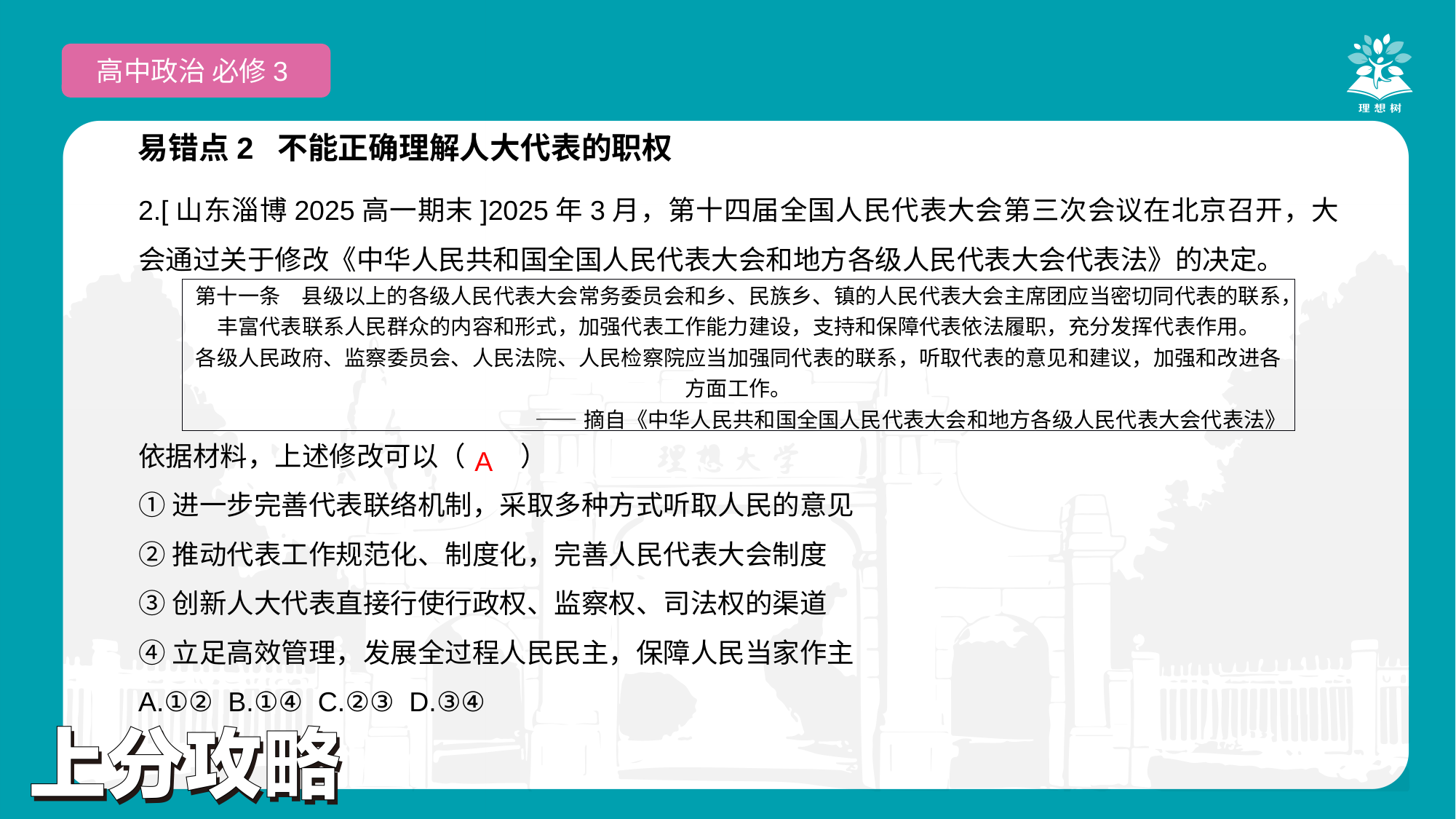

高中政治 必修3
易错点2  不能正确理解人大代表的职权
2.[山东淄博2025高一期末]2025年3月，第十四届全国人民代表大会第三次会议在北京召开，大会通过关于修改《中华人民共和国全国人民代表大会和地方各级人民代表大会代表法》的决定。

依据材料，上述修改可以（　　）
①进一步完善代表联络机制，采取多种方式听取人民的意见
②推动代表工作规范化、制度化，完善人民代表大会制度
③创新人大代表直接行使行政权、监察权、司法权的渠道
④立足高效管理，发展全过程人民民主，保障人民当家作主
A.①②  B.①④  C.②③  D.③④
| 第十一条　县级以上的各级人民代表大会常务委员会和乡、民族乡、镇的人民代表大会主席团应当密切同代表的联系，丰富代表联系人民群众的内容和形式，加强代表工作能力建设，支持和保障代表依法履职，充分发挥代表作用。 各级人民政府、监察委员会、人民法院、人民检察院应当加强同代表的联系，听取代表的意见和建议，加强和改进各方面工作。 ——摘自《中华人民共和国全国人民代表大会和地方各级人民代表大会代表法》 |
| --- |
 A